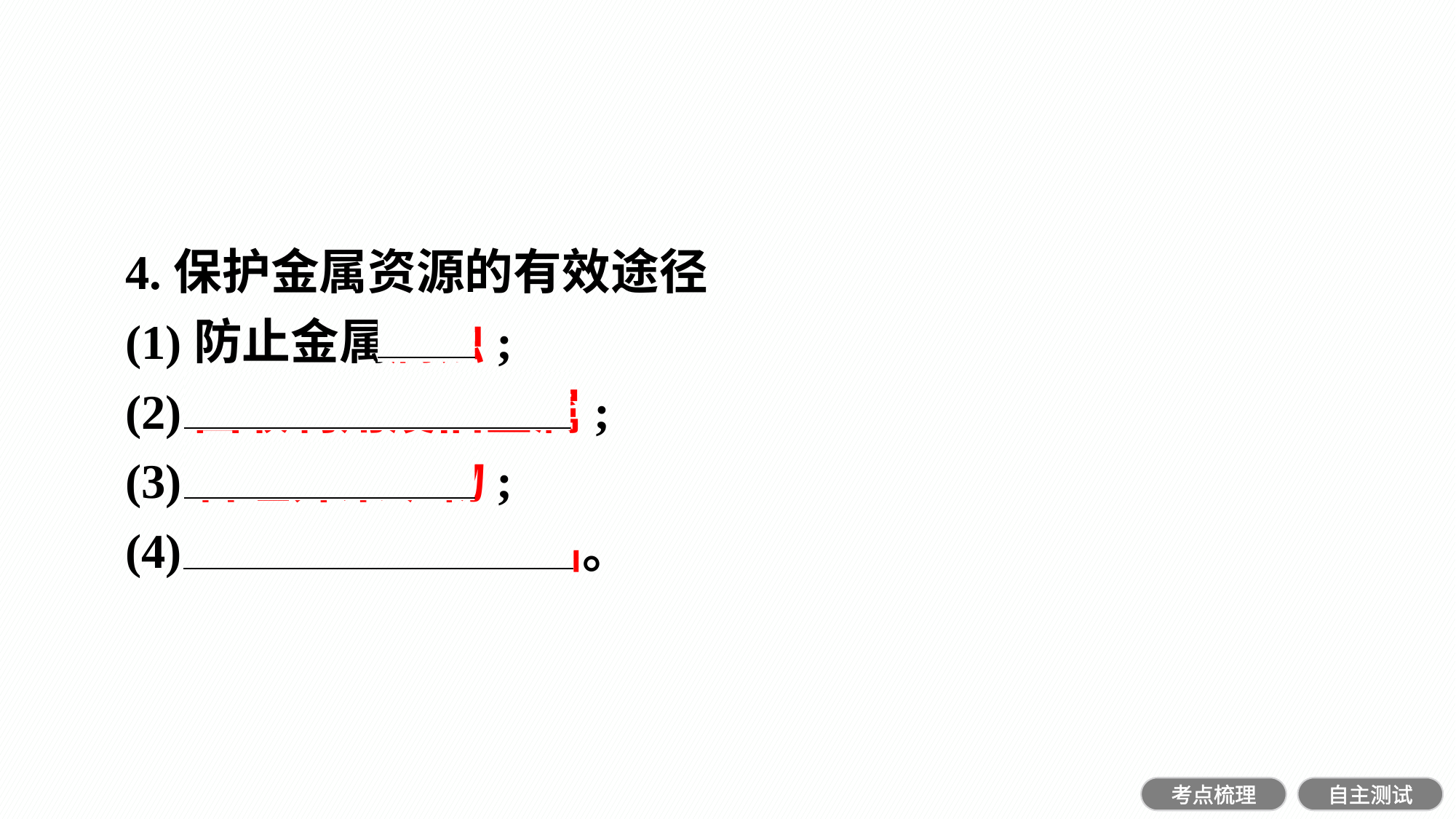

4.保护金属资源的有效途径
(1)防止金属腐蚀;
(2)回收利用废旧金属;
(3)合理开采矿物;
(4)寻找金属的代用品。